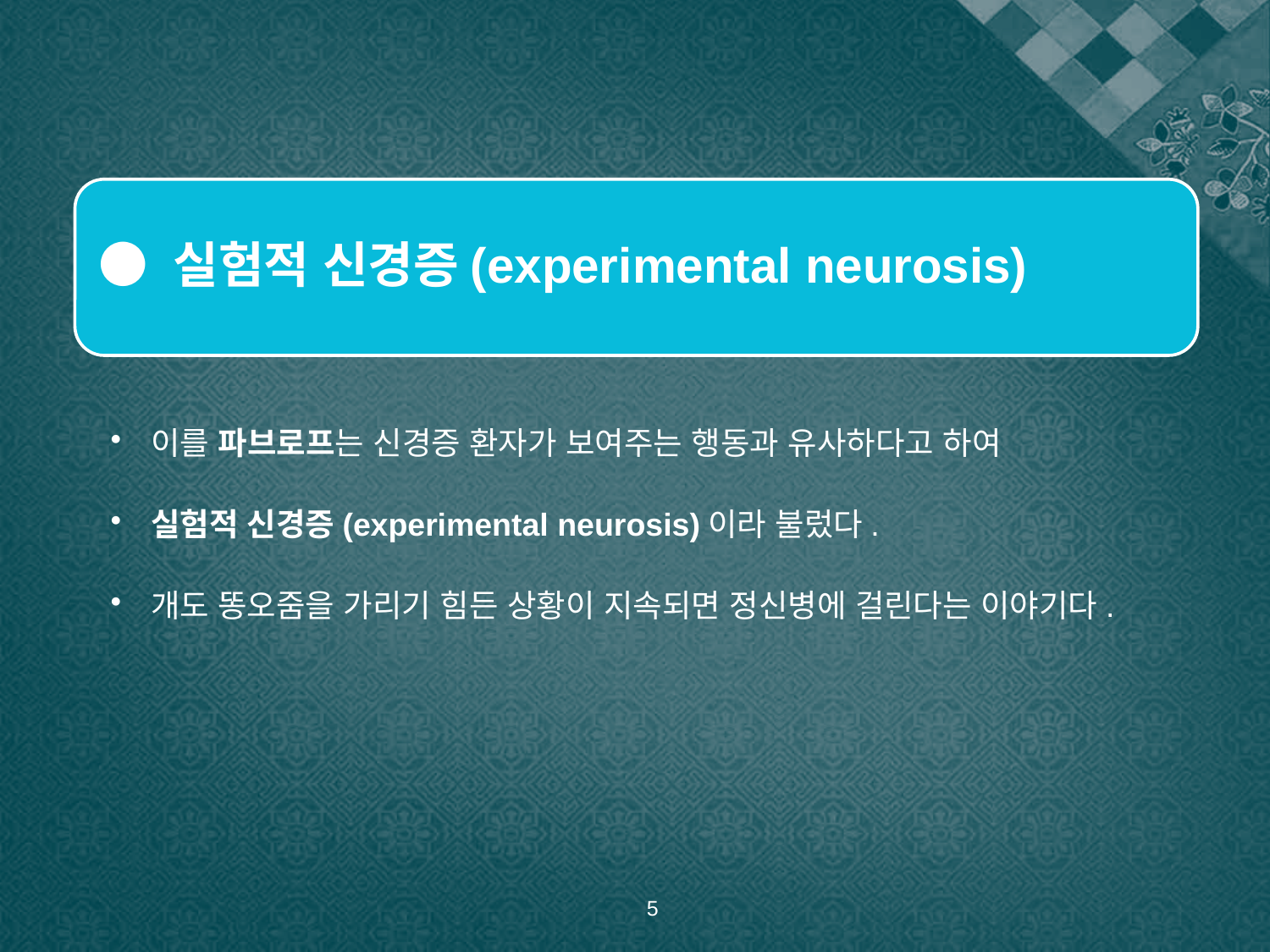

● 실험적 신경증(experimental neurosis)

 이를 파브로프는 신경증 환자가 보여주는 행동과 유사하다고 하여

 실험적 신경증(experimental neurosis)이라 불렀다.

 개도 똥오줌을 가리기 힘든 상황이 지속되면 정신병에 걸린다는 이야기다.
5